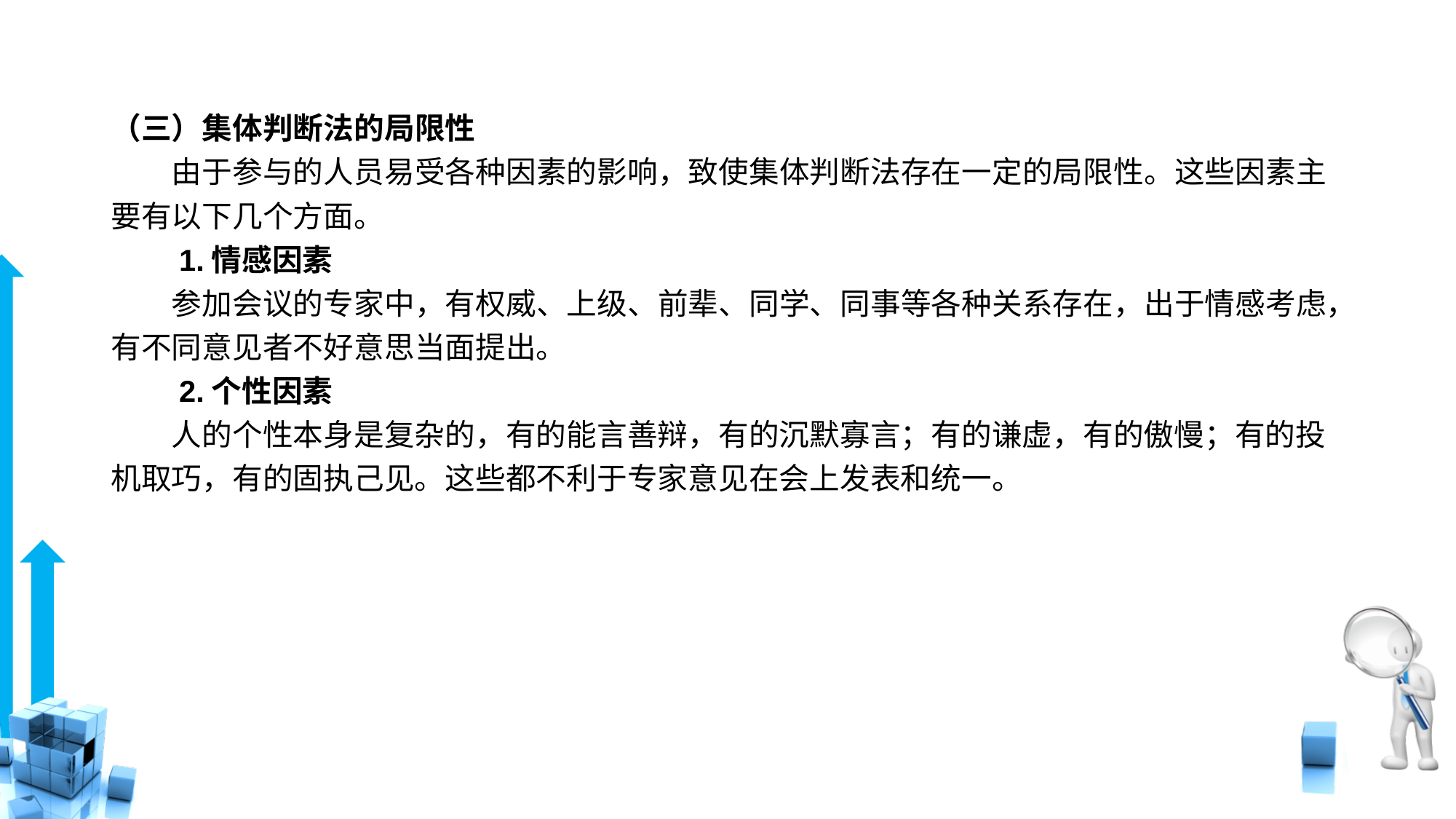

# （三）集体判断法的局限性
　　由于参与的人员易受各种因素的影响，致使集体判断法存在一定的局限性。这些因素主要有以下几个方面。
　　1.情感因素
　　参加会议的专家中，有权威、上级、前辈、同学、同事等各种关系存在，出于情感考虑，有不同意见者不好意思当面提出。
　　2.个性因素
　　人的个性本身是复杂的，有的能言善辩，有的沉默寡言；有的谦虚，有的傲慢；有的投机取巧，有的固执己见。这些都不利于专家意见在会上发表和统一。